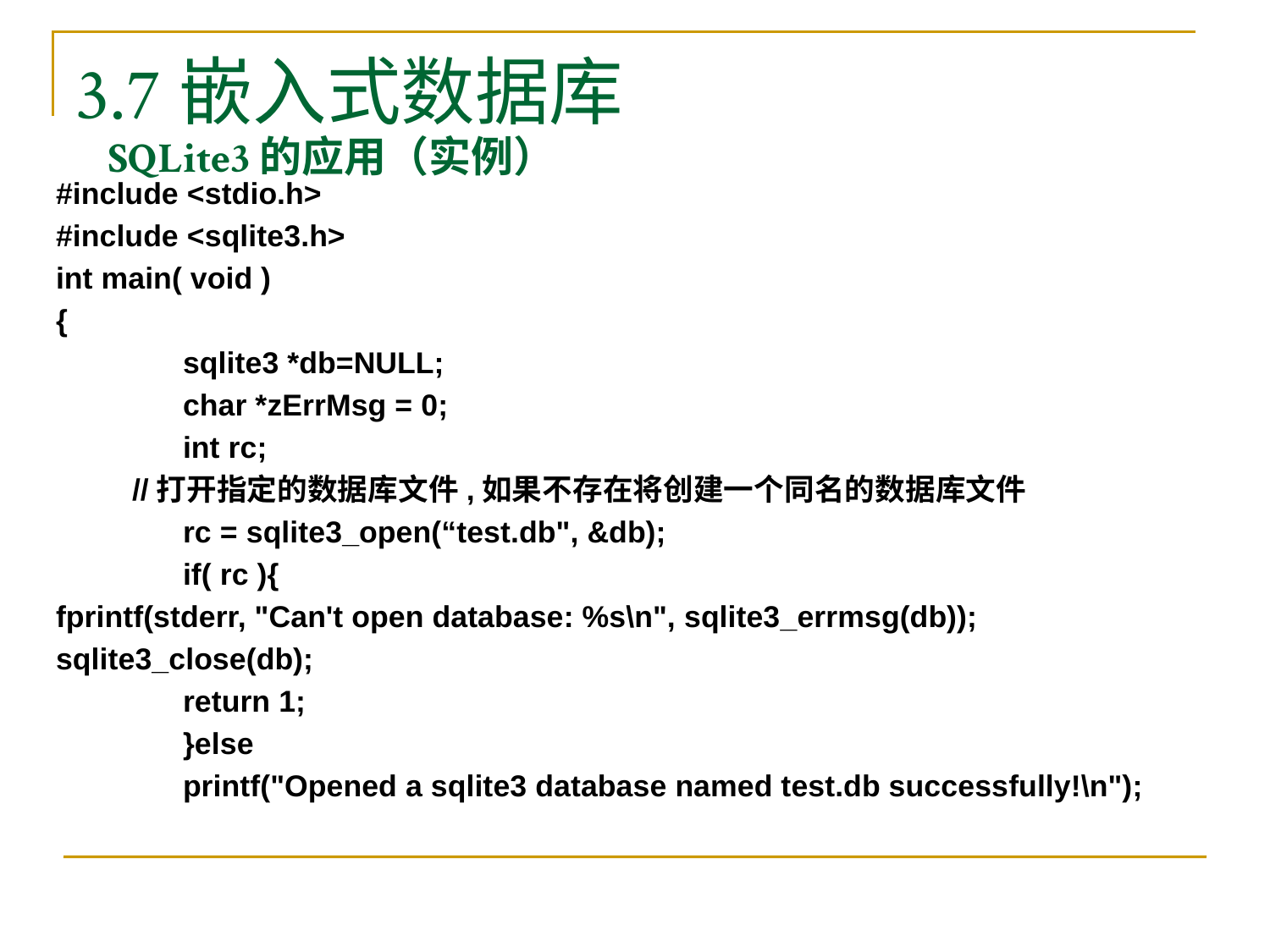

3.7嵌入式数据库
# SQLite3的应用（实例）
#include <stdio.h>
#include <sqlite3.h>
int main( void )
{
	sqlite3 *db=NULL;
	char *zErrMsg = 0;
	int rc;
         //打开指定的数据库文件,如果不存在将创建一个同名的数据库文件
	rc = sqlite3_open(“test.db", &db);
	if( rc ){
fprintf(stderr, "Can't open database: %s\n", sqlite3_errmsg(db));
sqlite3_close(db);
	return 1;
	}else
	printf("Opened a sqlite3 database named test.db successfully!\n");